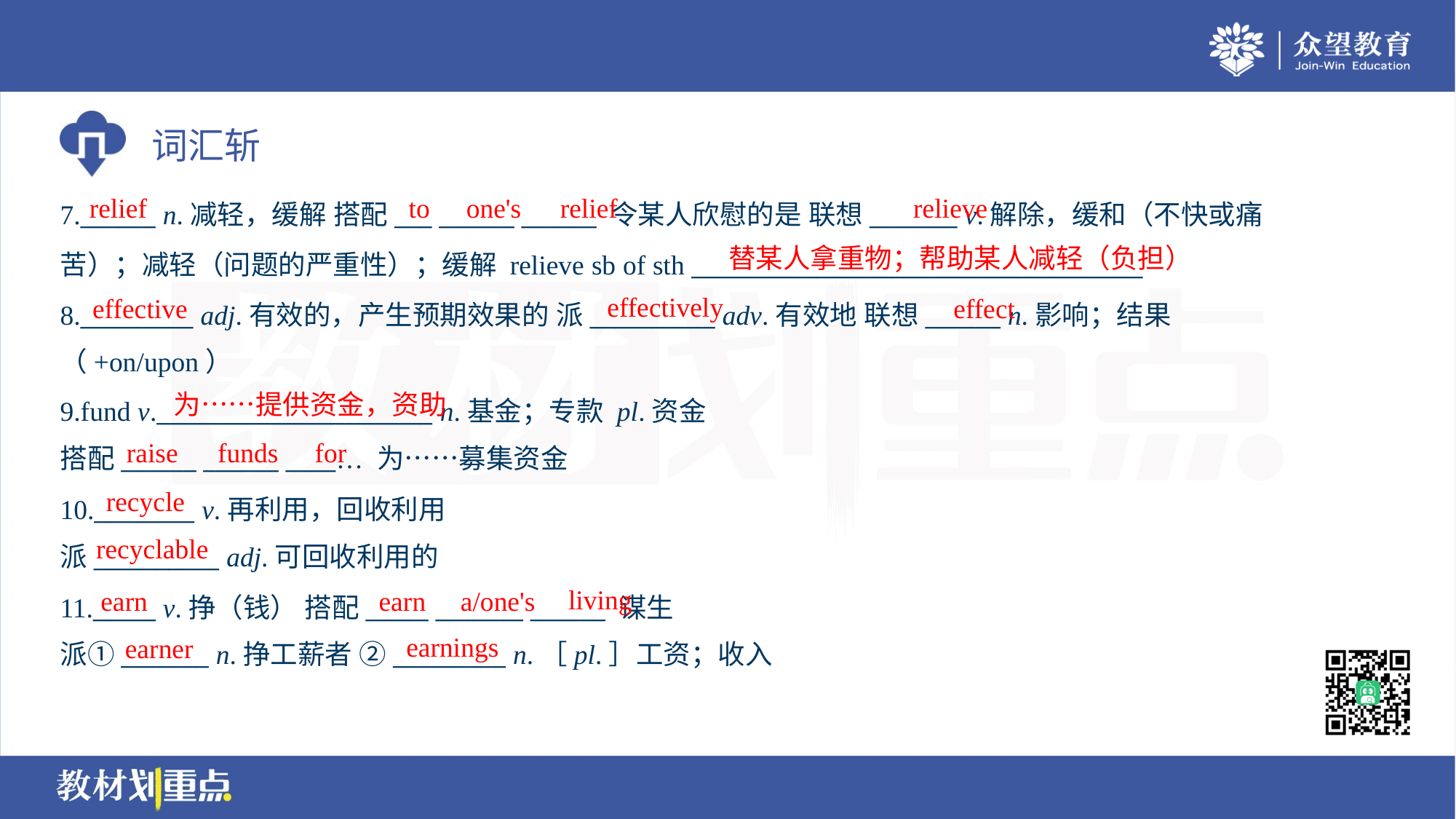

relief
to
one's
relief
relieve
7.______ n.减轻，缓解 搭配___ ______ ______ 令某人欣慰的是 联想_______ v.解除，缓和（不快或痛
苦）；减轻（问题的严重性）；缓解 relieve sb of sth ____________________________________
8._________ adj.有效的，产生预期效果的 派__________ adv.有效地 联想______ n.影响；结果
（+on/upon）
替某人拿重物；帮助某人减轻（负担）
effectively
effective
effect
为……提供资金，资助
9.fund v.______________________ n.基金；专款 pl.资金
搭配______ ______ ____… 为……募集资金
raise
funds
for
recycle
10.________ v.再利用，回收利用
派__________ adj.可回收利用的
recyclable
living
earn
earn
a/one's
11._____ v.挣（钱） 搭配_____ _______ ______ 谋生
派①_______ n.挣工薪者 ②_________ n.［pl.］工资；收入
earnings
earner